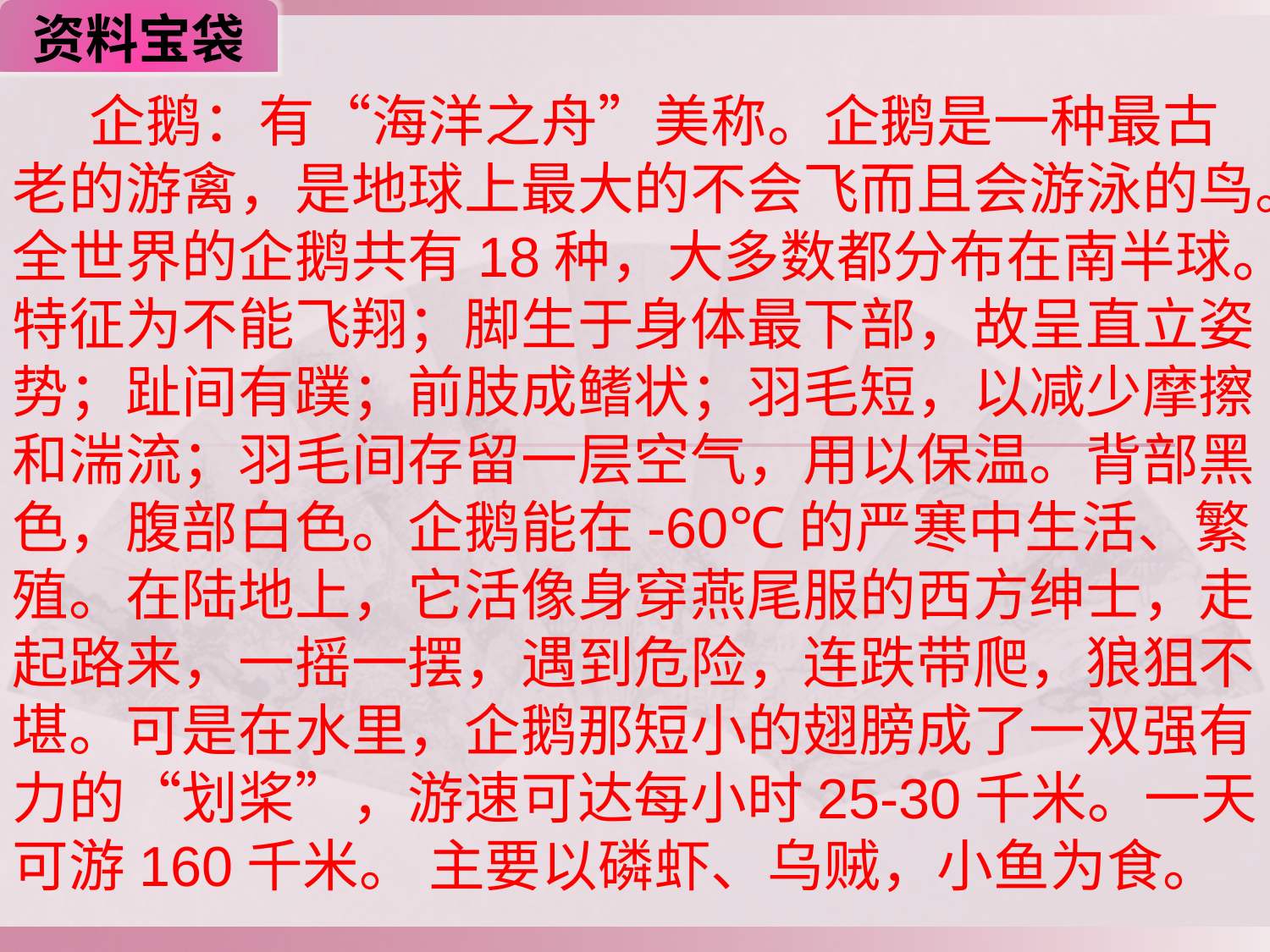

资料宝袋
     企鹅：有“海洋之舟”美称。企鹅是一种最古老的游禽，是地球上最大的不会飞而且会游泳的鸟。全世界的企鹅共有18种，大多数都分布在南半球。特征为不能飞翔；脚生于身体最下部，故呈直立姿势；趾间有蹼；前肢成鳍状；羽毛短，以减少摩擦和湍流；羽毛间存留一层空气，用以保温。背部黑色，腹部白色。企鹅能在-60℃的严寒中生活、繁殖。在陆地上，它活像身穿燕尾服的西方绅士，走起路来，一摇一摆，遇到危险，连跌带爬，狼狙不堪。可是在水里，企鹅那短小的翅膀成了一双强有力的“划桨”，游速可达每小时25-30千米。一天可游160千米。 主要以磷虾、乌贼，小鱼为食。